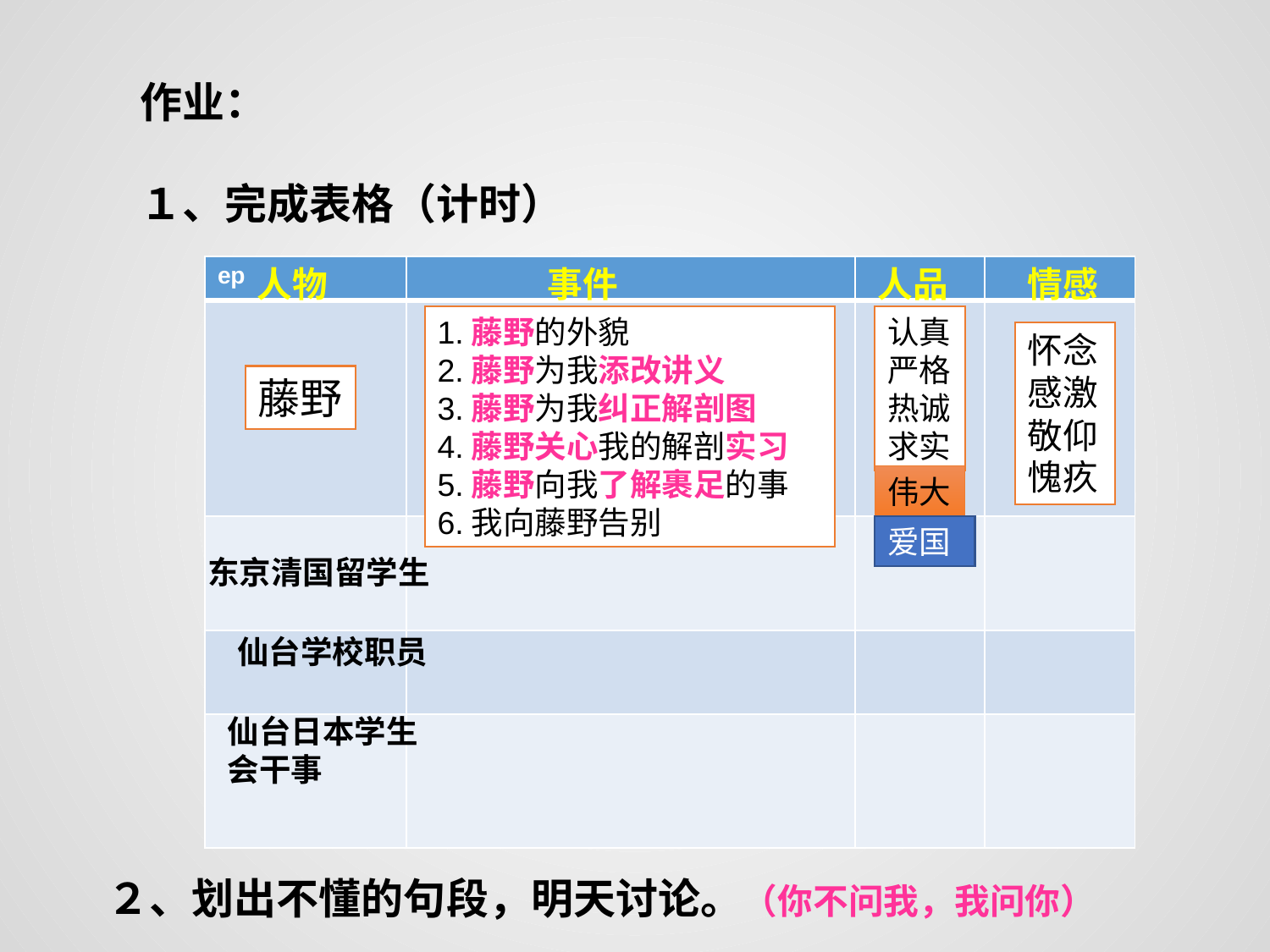

作业：

１、完成表格（计时）
| ep |  |  |  |
| --- | --- | --- | --- |
|  |  |  |  |
|  |  |  |  |
|  |  |  |  |
|  |  |  |  |
人物
事件
人品
情感
1.藤野的外貌
2.藤野为我添改讲义
3.藤野为我纠正解剖图
4.藤野关心我的解剖实习
5.藤野向我了解裹足的事
6.我向藤野告别
认真严格热诚
求实
怀念感激
敬仰
愧疚
藤野
伟大
爱国
东京清国留学生
仙台学校职员
仙台日本学生会干事
２、划出不懂的句段，明天讨论。（你不问我，我问你）